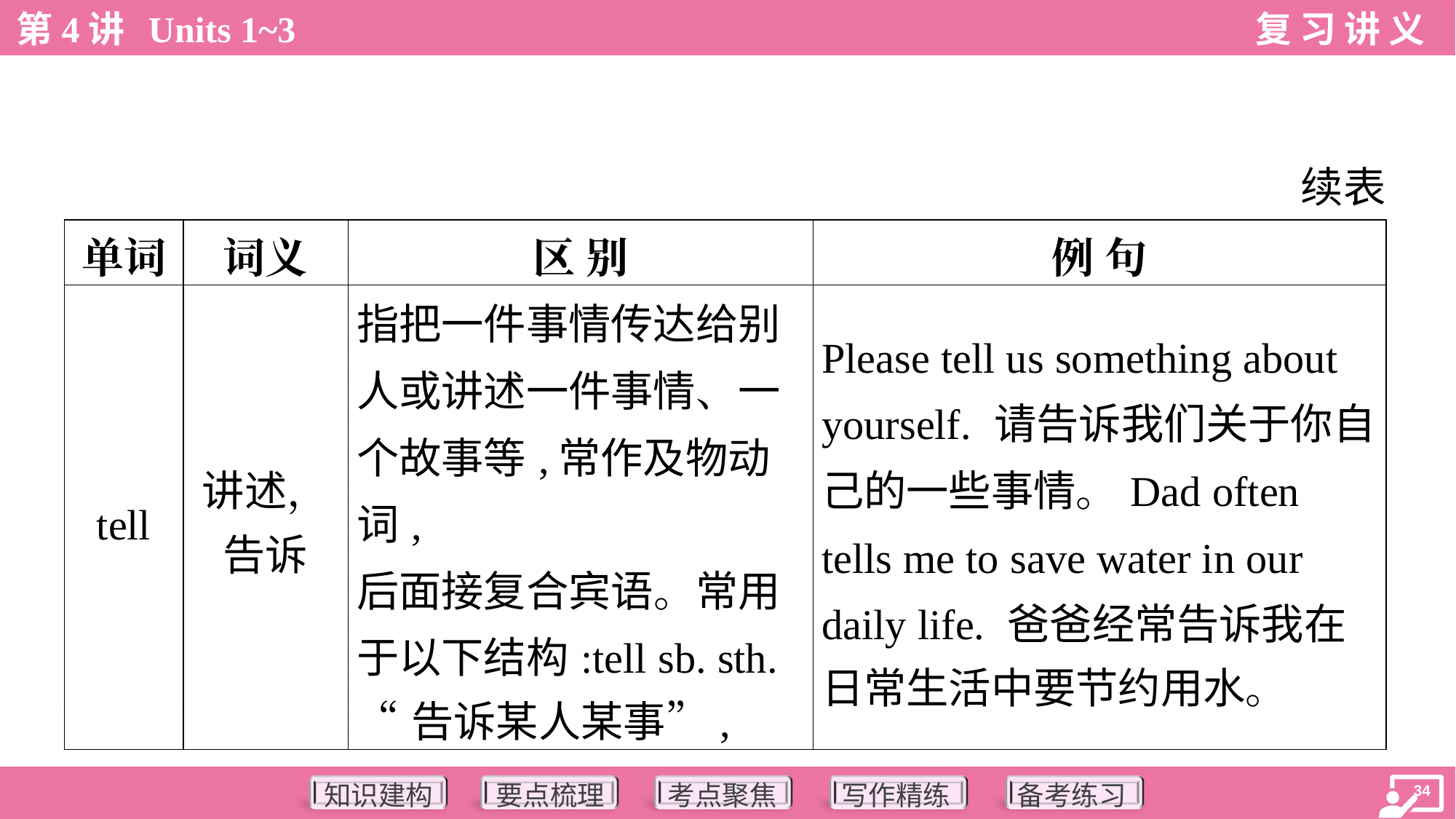

续表
| 单词 | 词义 | 区 别 | 例 句 |
| --- | --- | --- | --- |
| tell | 讲述， 告诉 | 指把一件事情传达给别 人或讲述一件事情、一 个故事等,常作及物动词, 后面接复合宾语。常用 于以下结构:tell sb. sth. “告诉某人某事”, | Please tell us something about yourself. 请告诉我们关于你自 己的一些事情。Dad often tells me to save water in our daily life. 爸爸经常告诉我在 日常生活中要节约用水。 |